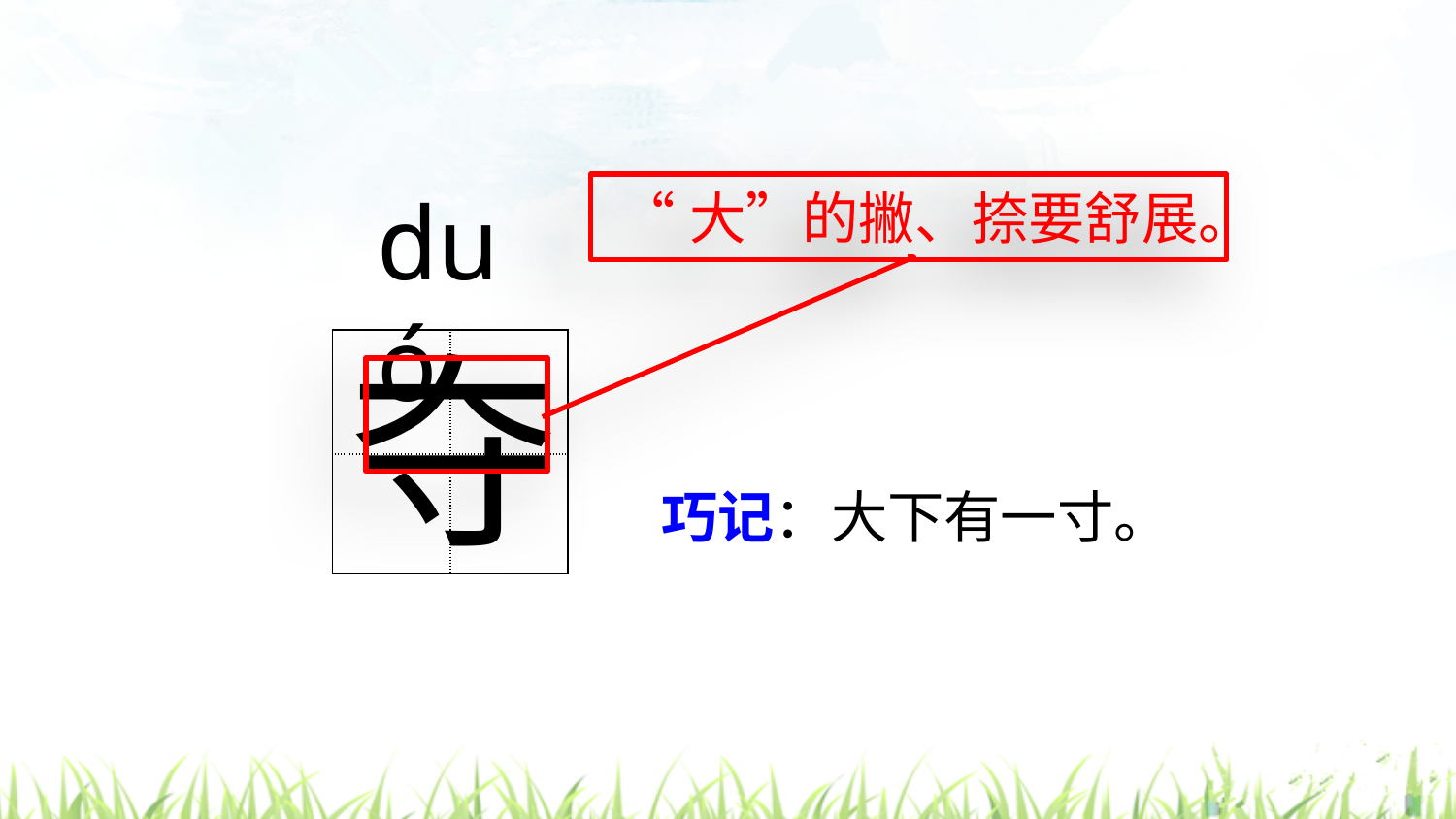

duó
“大”的撇、捺要舒展。
夺
|  |  |
| --- | --- |
|  |  |

巧记：大下有一寸。